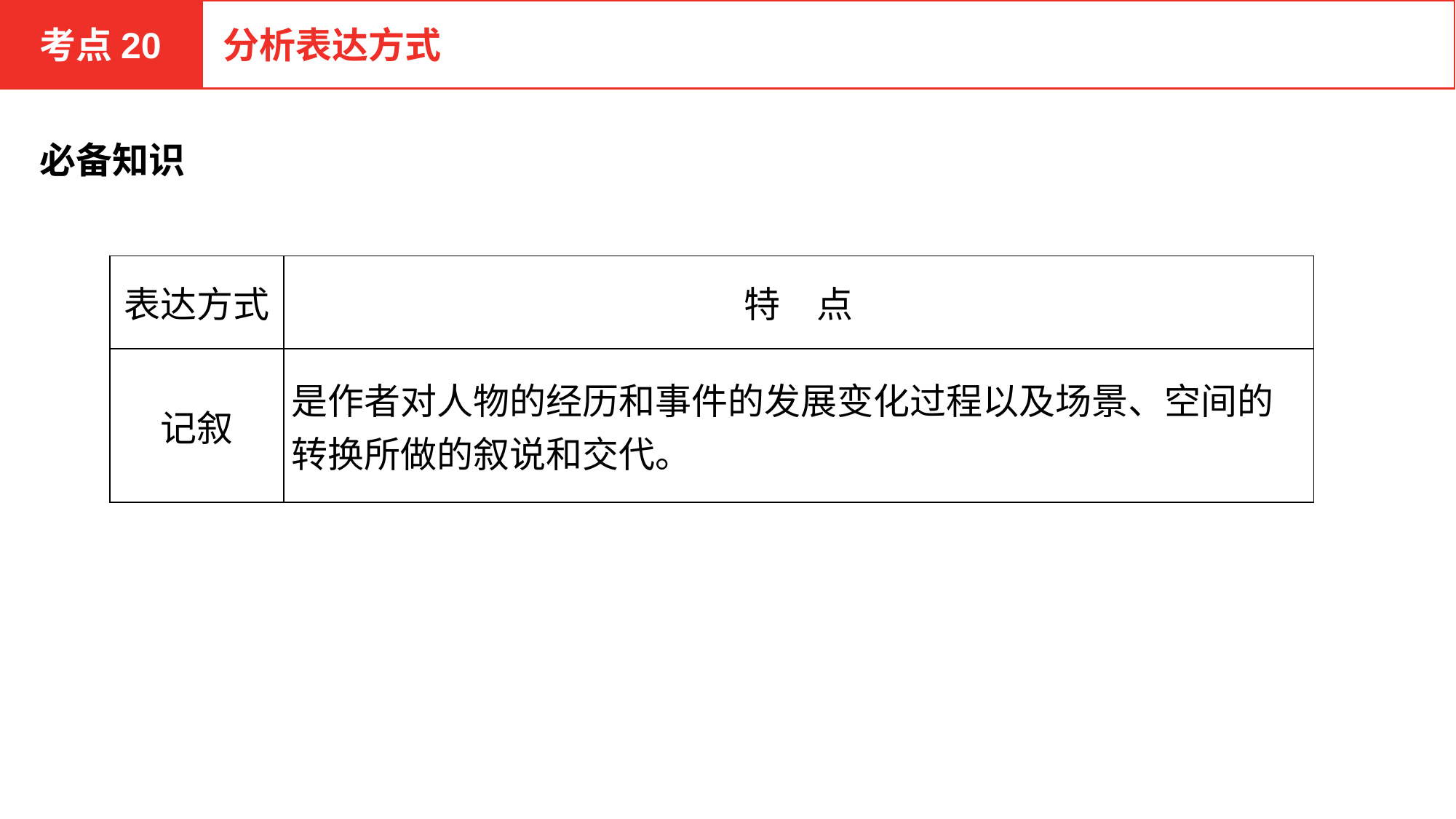

考点20
分析表达方式
必备知识
| 表达方式 | 特　点 |
| --- | --- |
| 记叙 | 是作者对人物的经历和事件的发展变化过程以及场景、空间的转换所做的叙说和交代。 |